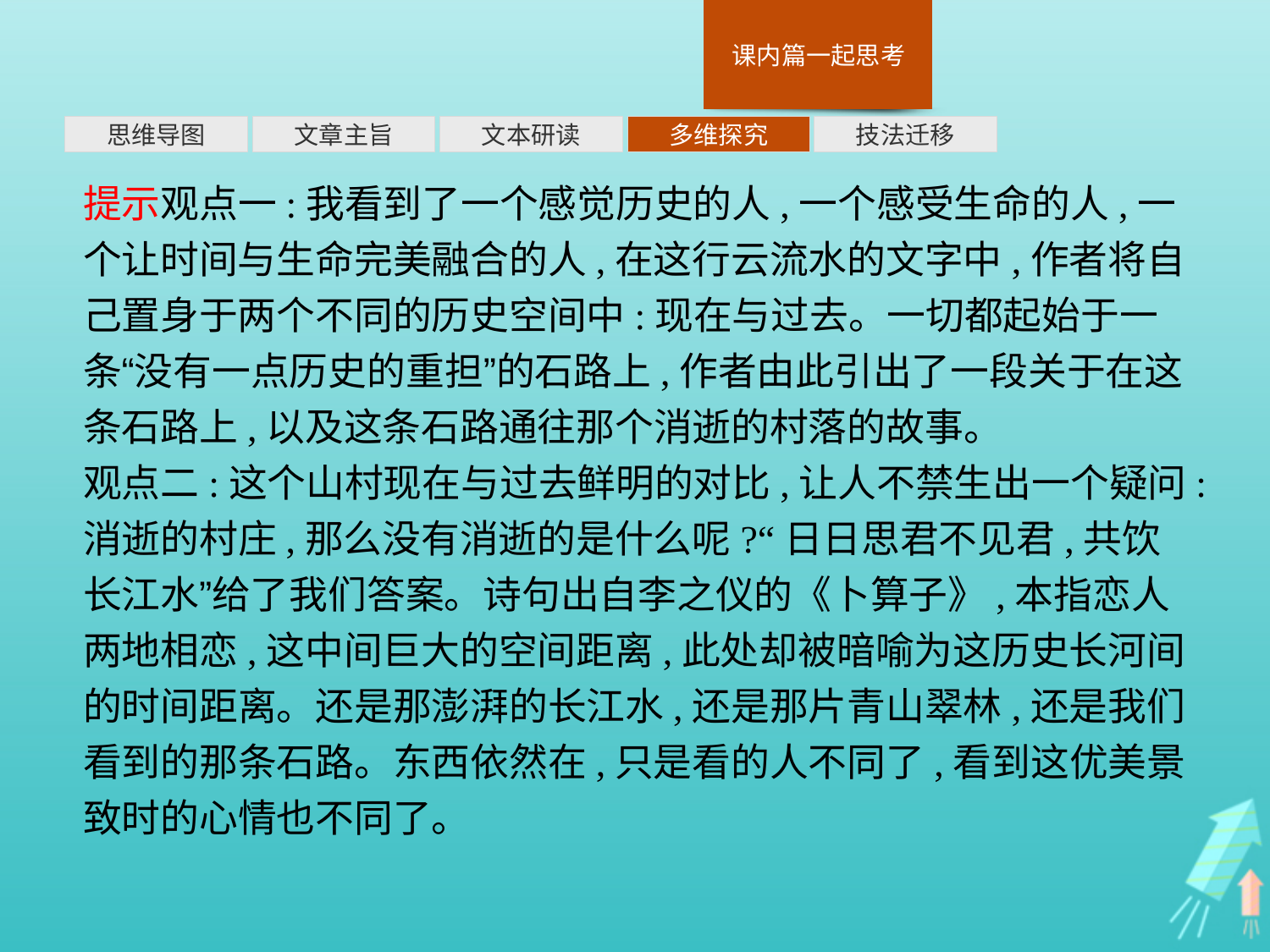

多维探究
思维导图
文章主旨
文本研读
技法迁移
提示观点一:我看到了一个感觉历史的人,一个感受生命的人,一个让时间与生命完美融合的人,在这行云流水的文字中,作者将自己置身于两个不同的历史空间中:现在与过去。一切都起始于一条“没有一点历史的重担”的石路上,作者由此引出了一段关于在这条石路上,以及这条石路通往那个消逝的村落的故事。
观点二:这个山村现在与过去鲜明的对比,让人不禁生出一个疑问:消逝的村庄,那么没有消逝的是什么呢?“日日思君不见君,共饮长江水”给了我们答案。诗句出自李之仪的《卜算子》,本指恋人两地相恋,这中间巨大的空间距离,此处却被暗喻为这历史长河间的时间距离。还是那澎湃的长江水,还是那片青山翠林,还是我们看到的那条石路。东西依然在,只是看的人不同了,看到这优美景致时的心情也不同了。